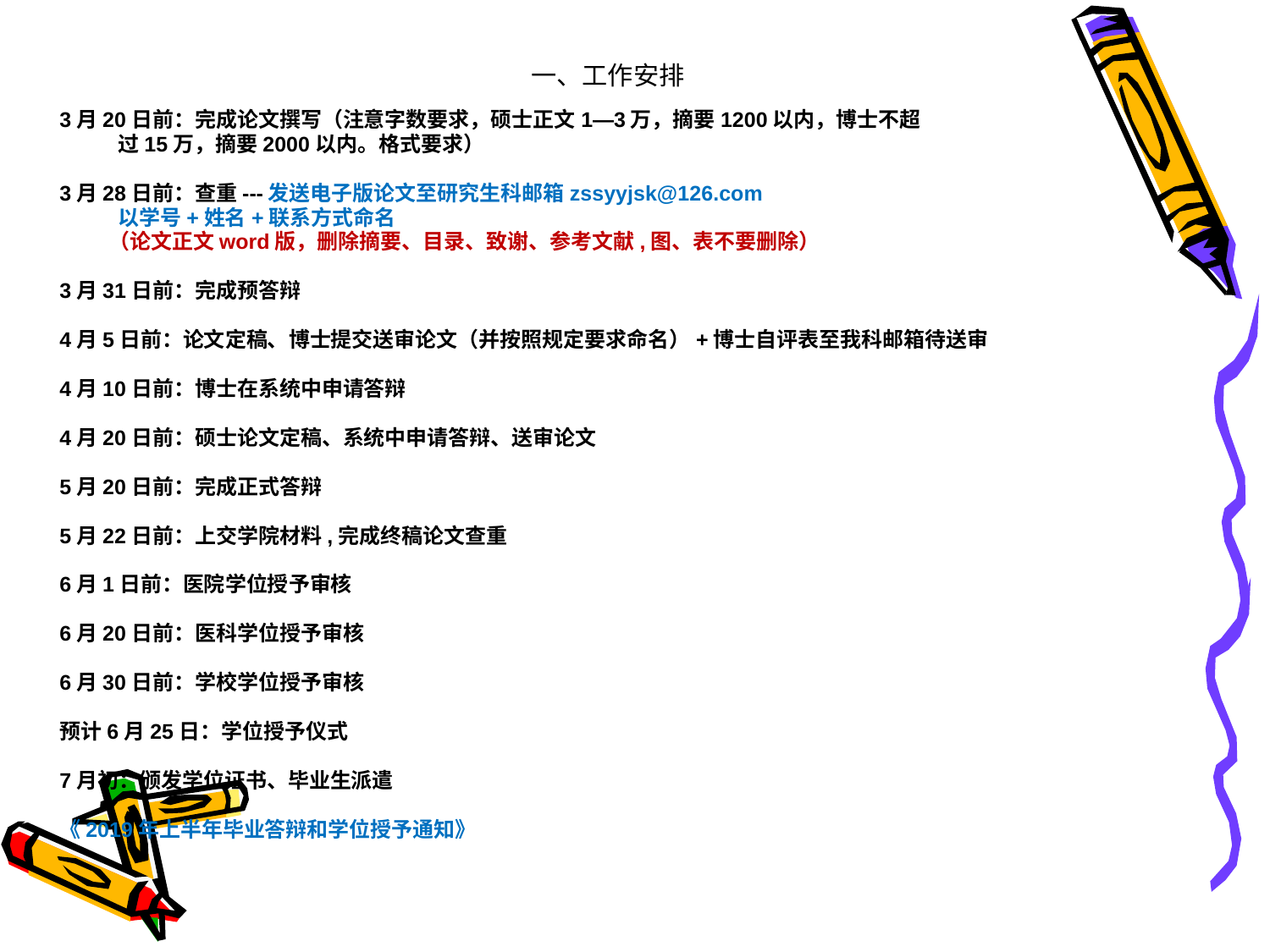

# 一、工作安排
3月20日前：完成论文撰写（注意字数要求，硕士正文1—3万，摘要1200以内，博士不超
           过15万，摘要2000以内。格式要求）

3月28日前：查重---发送电子版论文至研究生科邮箱zssyyjsk@126.com
           以学号+姓名+联系方式命名
         （论文正文word版，删除摘要、目录、致谢、参考文献,图、表不要删除）

3月31日前：完成预答辩

4月5日前：论文定稿、博士提交送审论文（并按照规定要求命名）+博士自评表至我科邮箱待送审

4月10日前：博士在系统中申请答辩

4月20日前：硕士论文定稿、系统中申请答辩、送审论文

5月20日前：完成正式答辩

5月22日前：上交学院材料,完成终稿论文查重

6月1日前：医院学位授予审核

6月20日前：医科学位授予审核

6月30日前：学校学位授予审核

预计6月25日：学位授予仪式

7月初：颁发学位证书、毕业生派遣

《2019年上半年毕业答辩和学位授予通知》